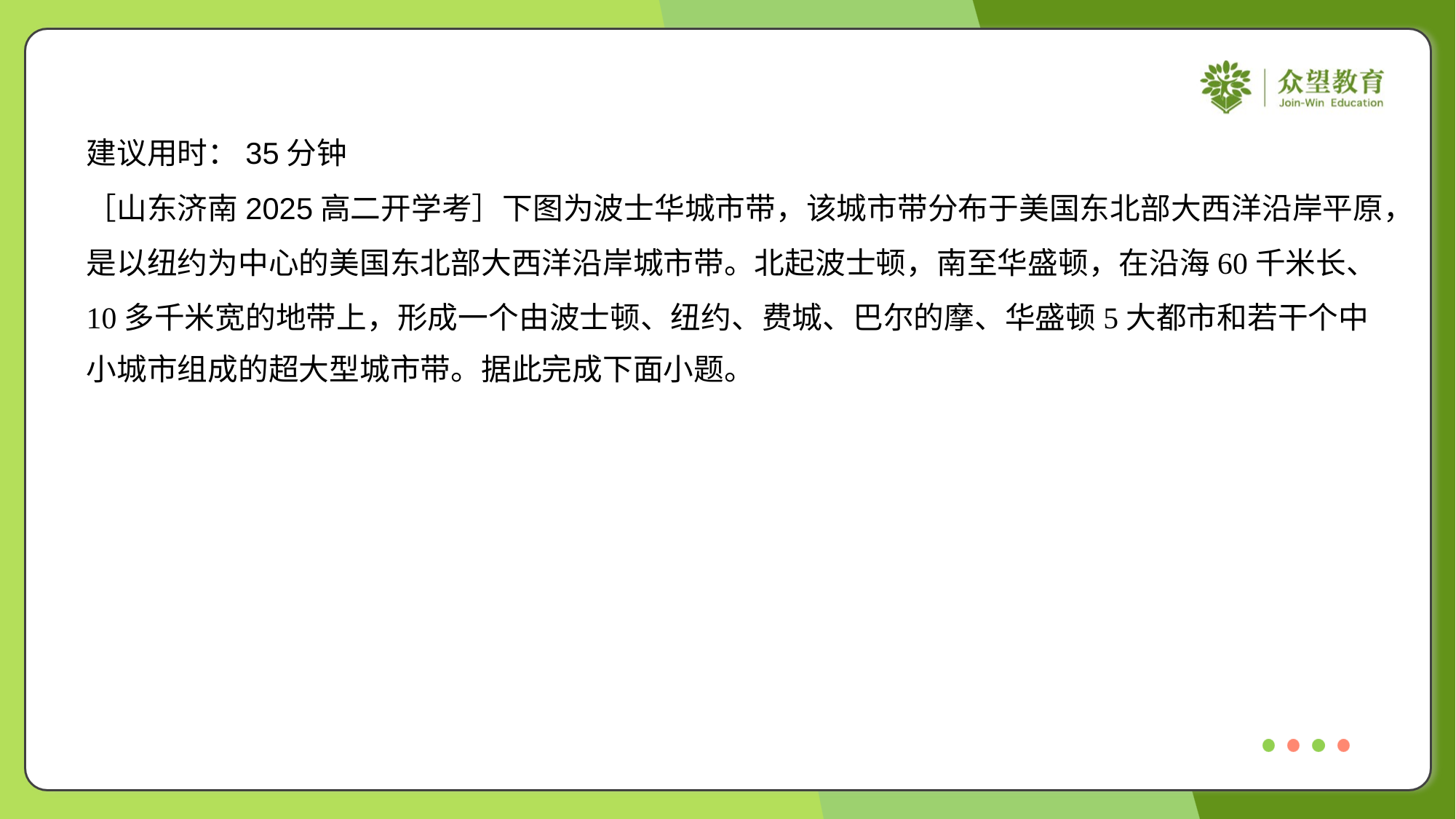

建议用时：35分钟
［山东济南2025高二开学考］下图为波士华城市带，该城市带分布于美国东北部大西洋沿岸平原，
是以纽约为中心的美国东北部大西洋沿岸城市带。北起波士顿，南至华盛顿，在沿海60千米长、
10多千米宽的地带上，形成一个由波士顿、纽约、费城、巴尔的摩、华盛顿5大都市和若干个中
小城市组成的超大型城市带。据此完成下面小题。